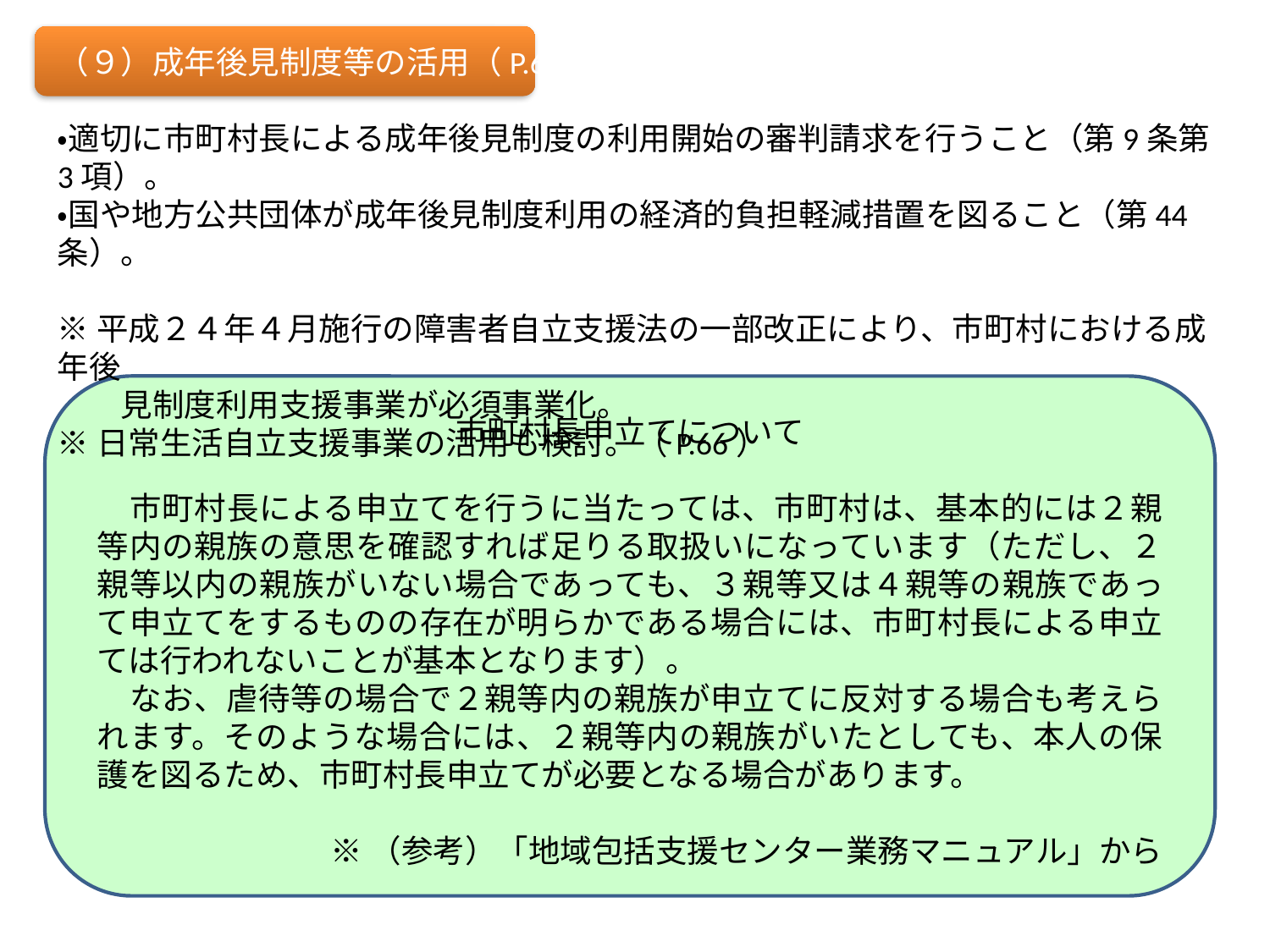

（９）成年後見制度等の活用（P.63）

・適切に市町村長による成年後見制度の利用開始の審判請求を行うこと（第9条第3項）。
・国や地方公共団体が成年後見制度利用の経済的負担軽減措置を図ること（第44条）。

※平成２４年４月施行の障害者自立支援法の一部改正により、市町村における成年後
　　見制度利用支援事業が必須事業化。
※日常生活自立支援事業の活用も検討。（P.66）

市町村長申立てについて

　市町村長による申立てを行うに当たっては、市町村は、基本的には２親等内の親族の意思を確認すれば足りる取扱いになっています（ただし、２親等以内の親族がいない場合であっても、３親等又は４親等の親族であって申立てをするものの存在が明らかである場合には、市町村長による申立ては行われないことが基本となります）。
　なお、虐待等の場合で２親等内の親族が申立てに反対する場合も考えられます。そのような場合には、２親等内の親族がいたとしても、本人の保護を図るため、市町村長申立てが必要となる場合があります。

※（参考）「地域包括支援センター業務マニュアル」から